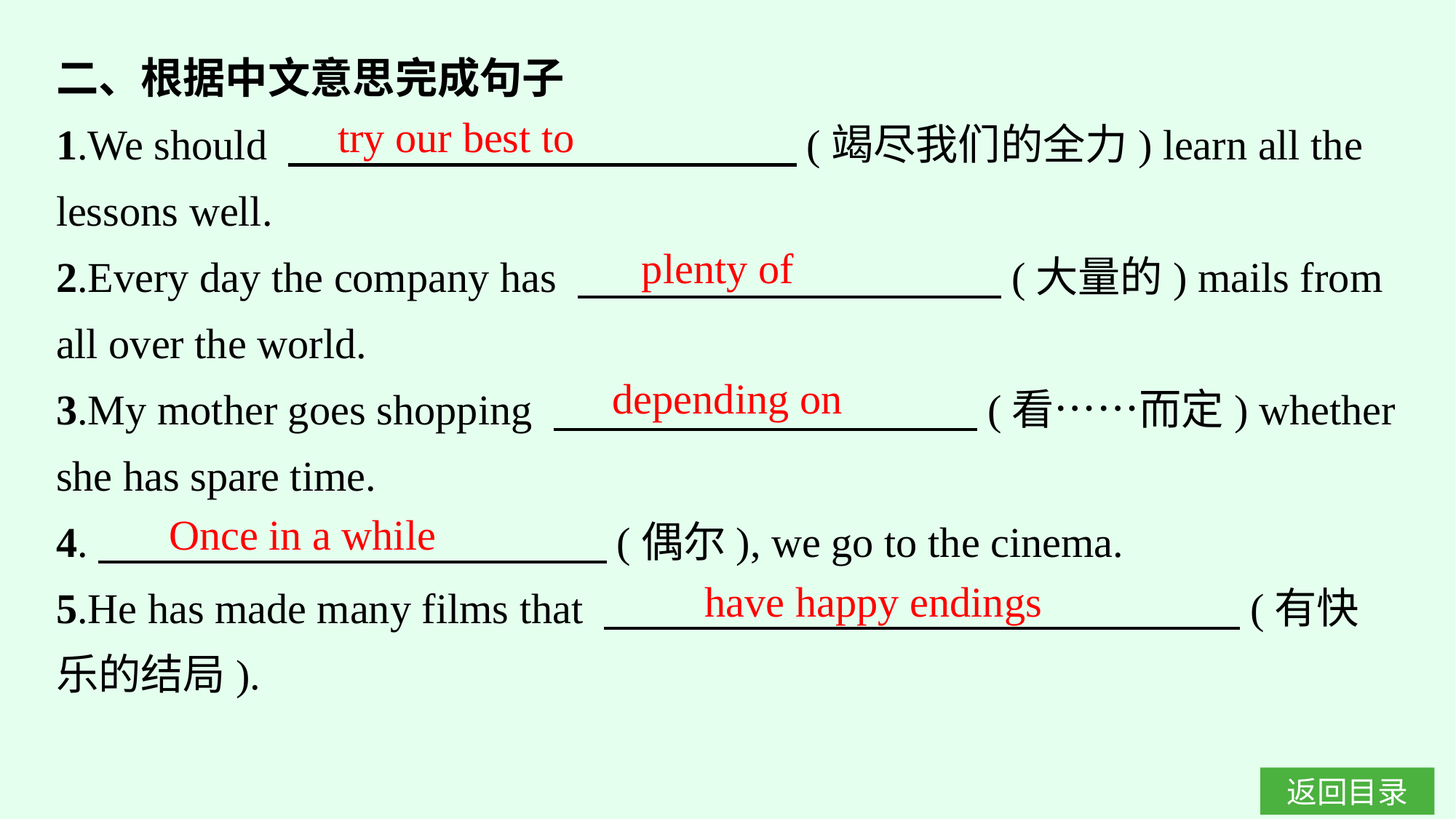

二、根据中文意思完成句子
1.We should 　　　　　　　　　　　　(竭尽我们的全力) learn all the lessons well.
2.Every day the company has 　　　　　　　　　　(大量的) mails from all over the world.
3.My mother goes shopping 　　　　　　　　　　(看……而定) whether she has spare time.
4.　　　　　　　　　　　　(偶尔), we go to the cinema.
5.He has made many films that 　　　　　　　　　　　　　　　(有快乐的结局).
try our best to
plenty of
depending on
Once in a while
have happy endings